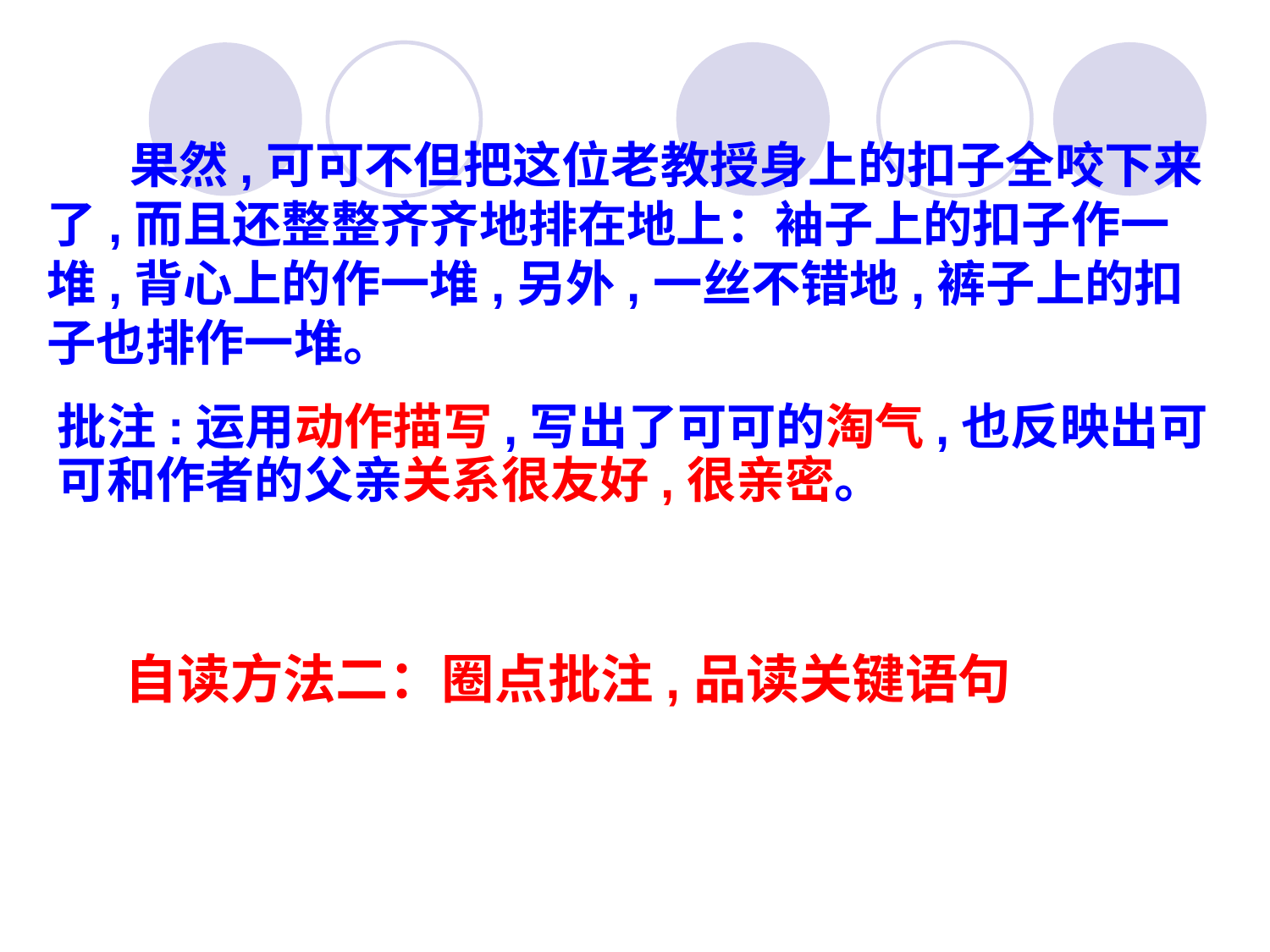

果然,可可不但把这位老教授身上的扣子全咬下来了,而且还整整齐齐地排在地上：袖子上的扣子作一堆,背心上的作一堆,另外,一丝不错地,裤子上的扣子也排作一堆。
批注:运用动作描写,写出了可可的淘气,也反映出可可和作者的父亲关系很友好,很亲密。
自读方法二：圈点批注,品读关键语句